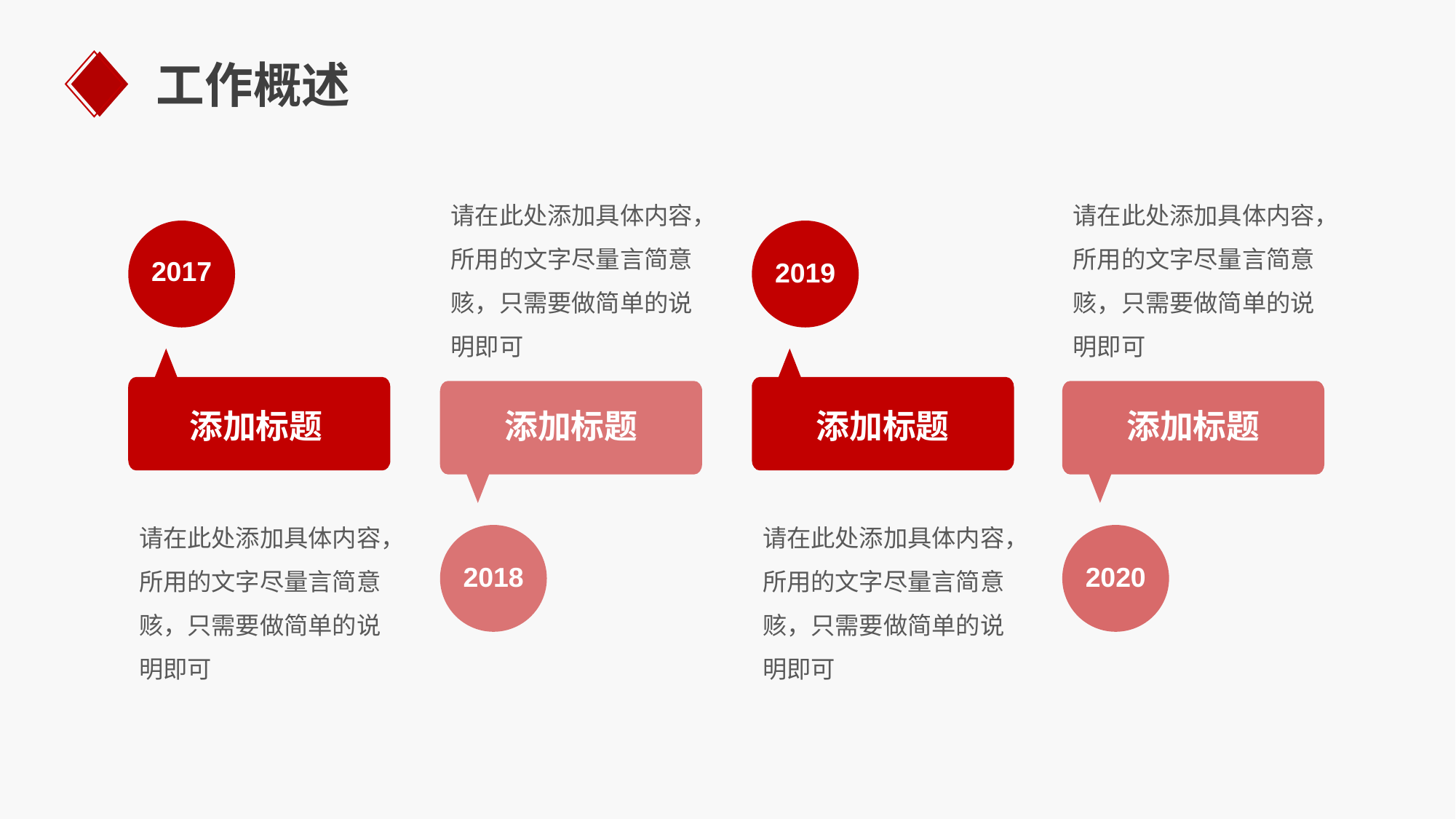

工作概述

请在此处添加具体内容，所用的文字尽量言简意赅，只需要做简单的说明即可
请在此处添加具体内容，所用的文字尽量言简意赅，只需要做简单的说明即可

2017
2019

添加标题
添加标题
添加标题
添加标题
请在此处添加具体内容，所用的文字尽量言简意赅，只需要做简单的说明即可
请在此处添加具体内容，所用的文字尽量言简意赅，只需要做简单的说明即可

2020
2018